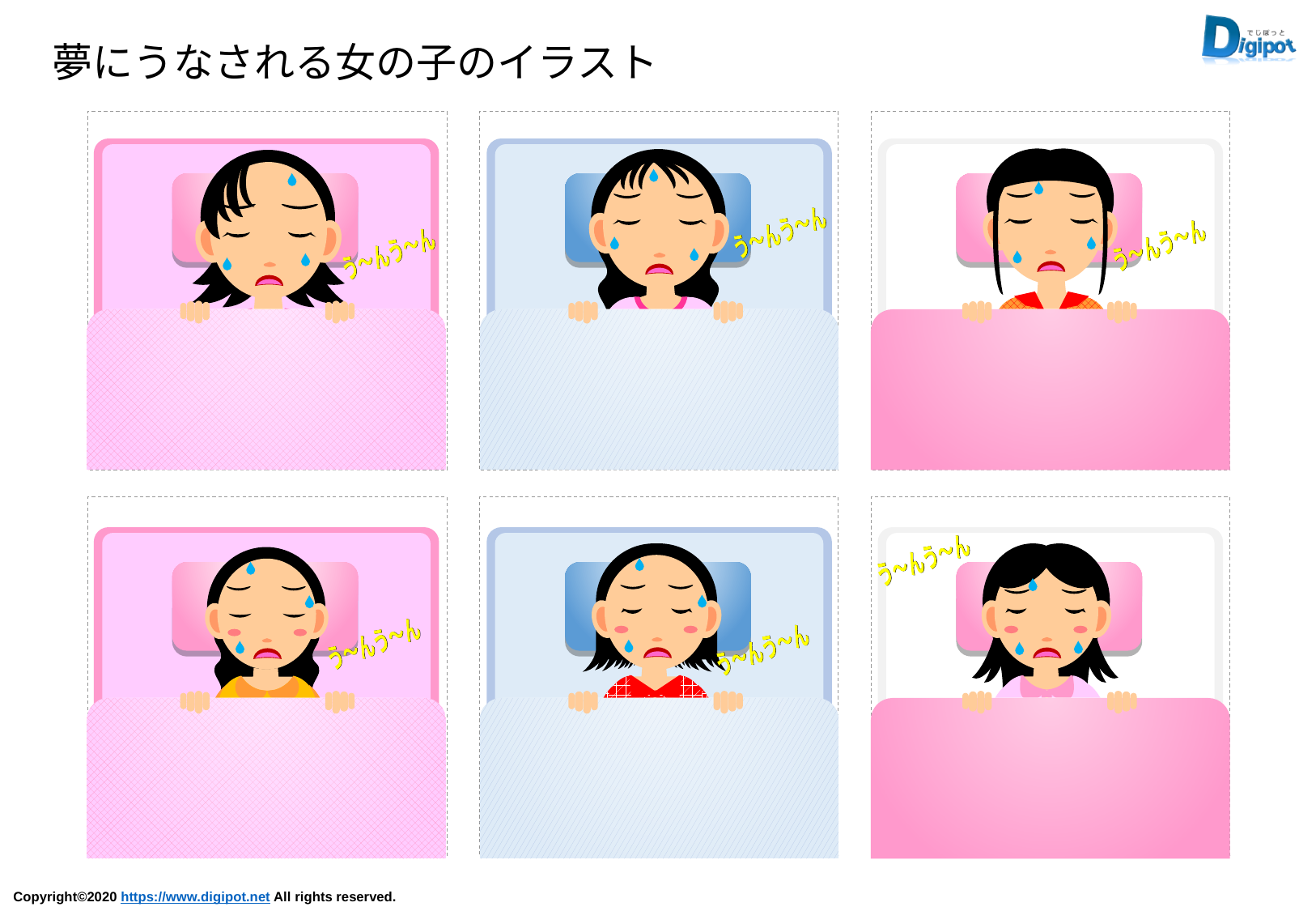

夢にうなされる女の子のイラスト

う～んう～ん
う～んう～ん

う～んう～ん
う～んう～ん

う～んう～ん
う～んう～ん

う～んう～ん
う～んう～ん

う～んう～ん
う～んう～ん

う～んう～ん
う～んう～ん